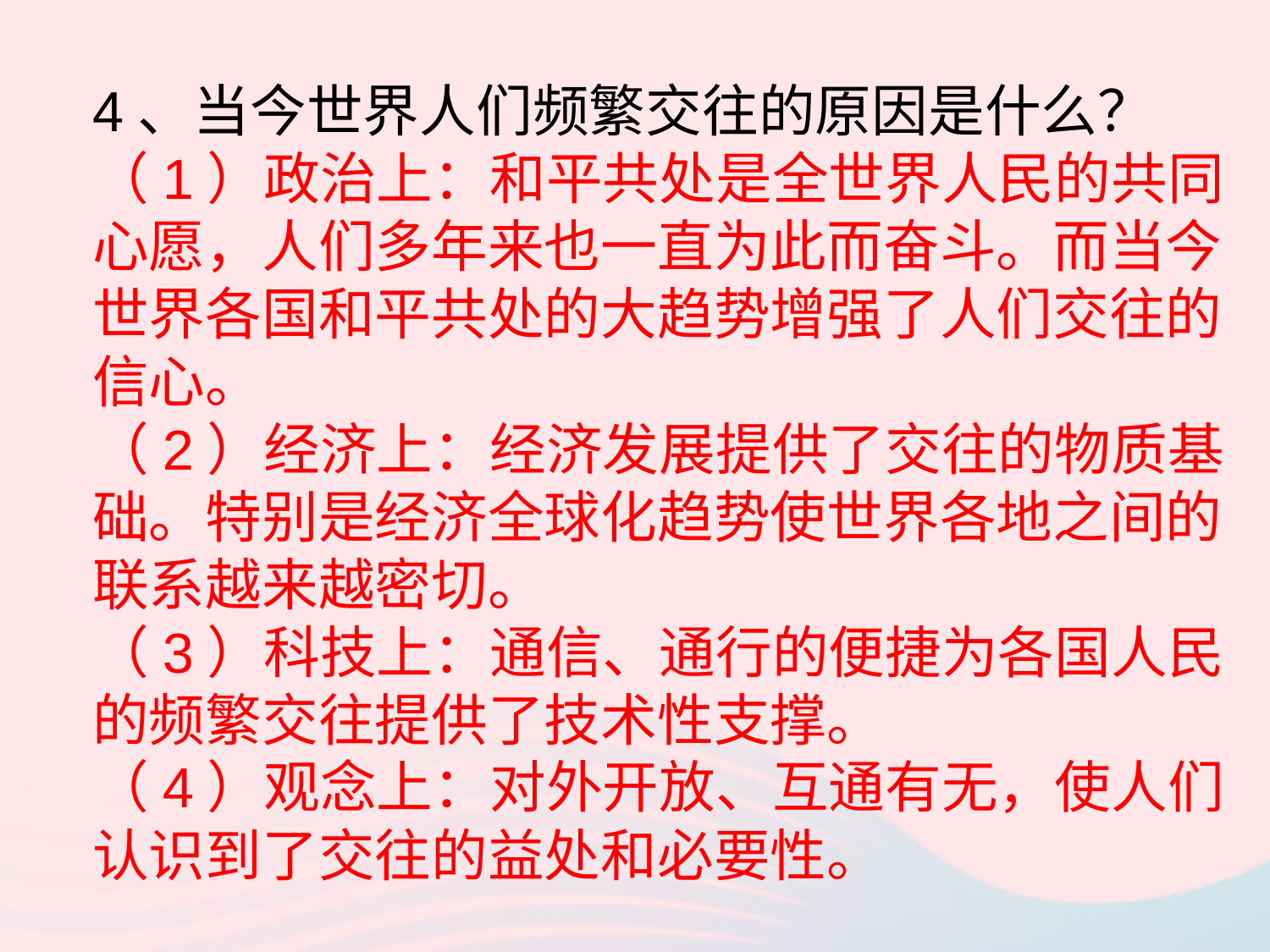

4、当今世界人们频繁交往的原因是什么？
（1）政治上：和平共处是全世界人民的共同心愿，人们多年来也一直为此而奋斗。而当今世界各国和平共处的大趋势增强了人们交往的信心。
（2）经济上：经济发展提供了交往的物质基础。特别是经济全球化趋势使世界各地之间的联系越来越密切。
（3）科技上：通信、通行的便捷为各国人民的频繁交往提供了技术性支撑。
（4）观念上：对外开放、互通有无，使人们认识到了交往的益处和必要性。